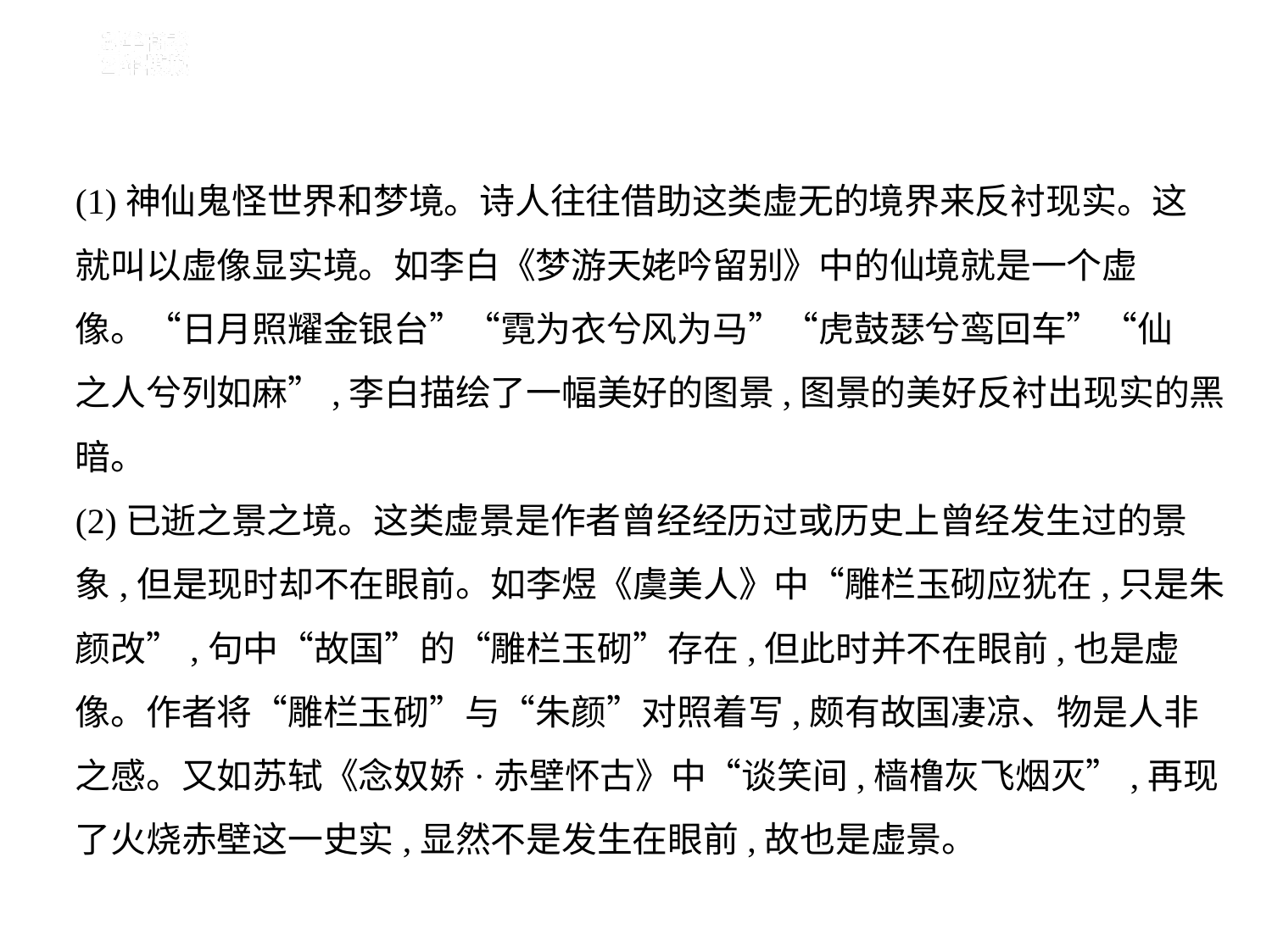

(1)神仙鬼怪世界和梦境。诗人往往借助这类虚无的境界来反衬现实。这
就叫以虚像显实境。如李白《梦游天姥吟留别》中的仙境就是一个虚
像。“日月照耀金银台”“霓为衣兮风为马”“虎鼓瑟兮鸾回车”“仙
之人兮列如麻”,李白描绘了一幅美好的图景,图景的美好反衬出现实的黑
暗。
(2)已逝之景之境。这类虚景是作者曾经经历过或历史上曾经发生过的景
象,但是现时却不在眼前。如李煜《虞美人》中“雕栏玉砌应犹在,只是朱
颜改”,句中“故国”的“雕栏玉砌”存在,但此时并不在眼前,也是虚
像。作者将“雕栏玉砌”与“朱颜”对照着写,颇有故国凄凉、物是人非
之感。又如苏轼《念奴娇·赤壁怀古》中“谈笑间,樯橹灰飞烟灭”,再现
了火烧赤壁这一史实,显然不是发生在眼前,故也是虚景。